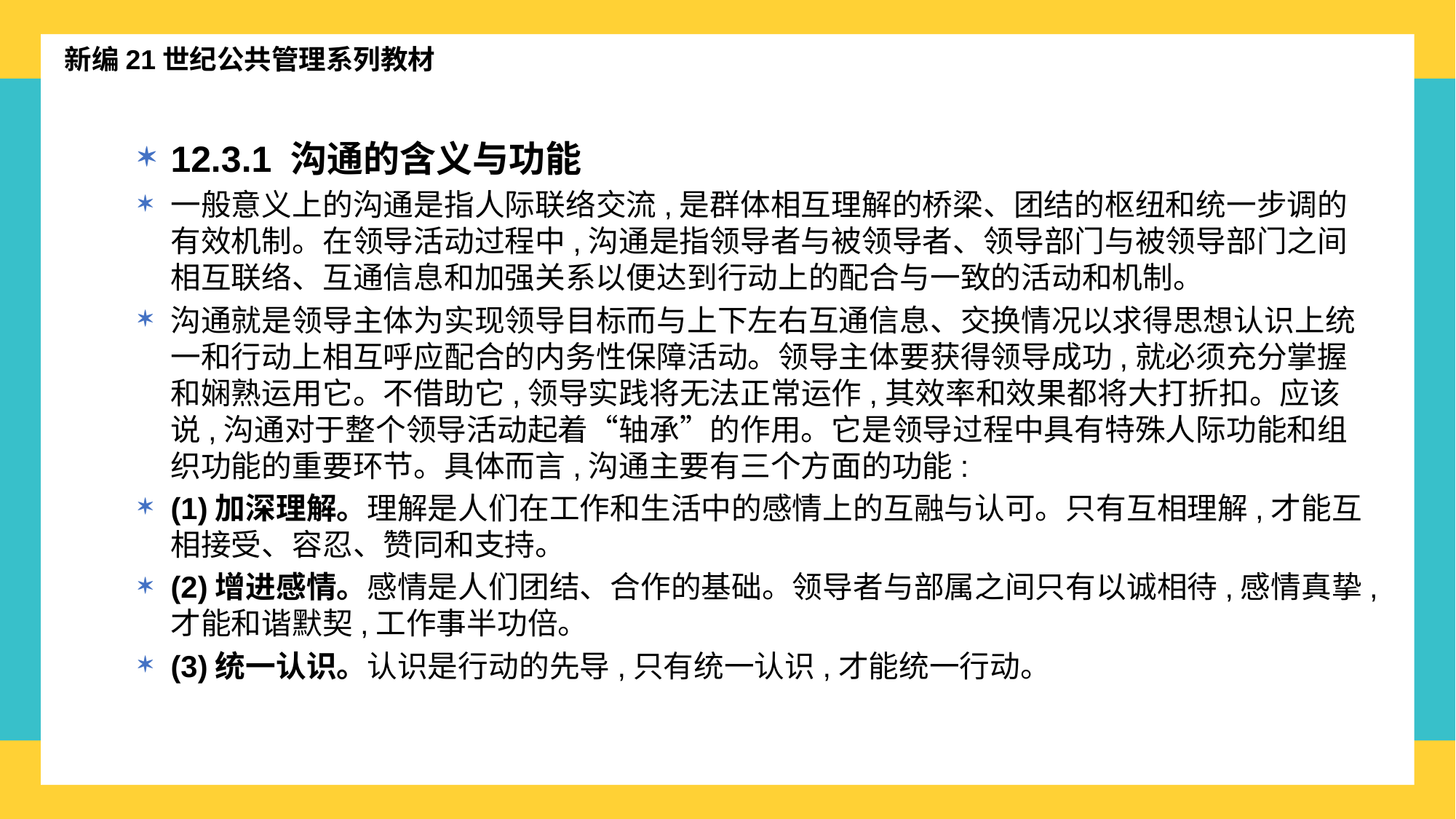

新编21世纪公共管理系列教材
12.3.1 沟通的含义与功能
一般意义上的沟通是指人际联络交流,是群体相互理解的桥梁、团结的枢纽和统一步调的有效机制。在领导活动过程中,沟通是指领导者与被领导者、领导部门与被领导部门之间相互联络、互通信息和加强关系以便达到行动上的配合与一致的活动和机制。
沟通就是领导主体为实现领导目标而与上下左右互通信息、交换情况以求得思想认识上统一和行动上相互呼应配合的内务性保障活动。领导主体要获得领导成功,就必须充分掌握和娴熟运用它。不借助它,领导实践将无法正常运作,其效率和效果都将大打折扣。应该说,沟通对于整个领导活动起着“轴承”的作用。它是领导过程中具有特殊人际功能和组织功能的重要环节。具体而言,沟通主要有三个方面的功能:
(1)加深理解。理解是人们在工作和生活中的感情上的互融与认可。只有互相理解,才能互相接受、容忍、赞同和支持。
(2)增进感情。感情是人们团结、合作的基础。领导者与部属之间只有以诚相待,感情真挚,才能和谐默契,工作事半功倍。
(3)统一认识。认识是行动的先导,只有统一认识,才能统一行动。